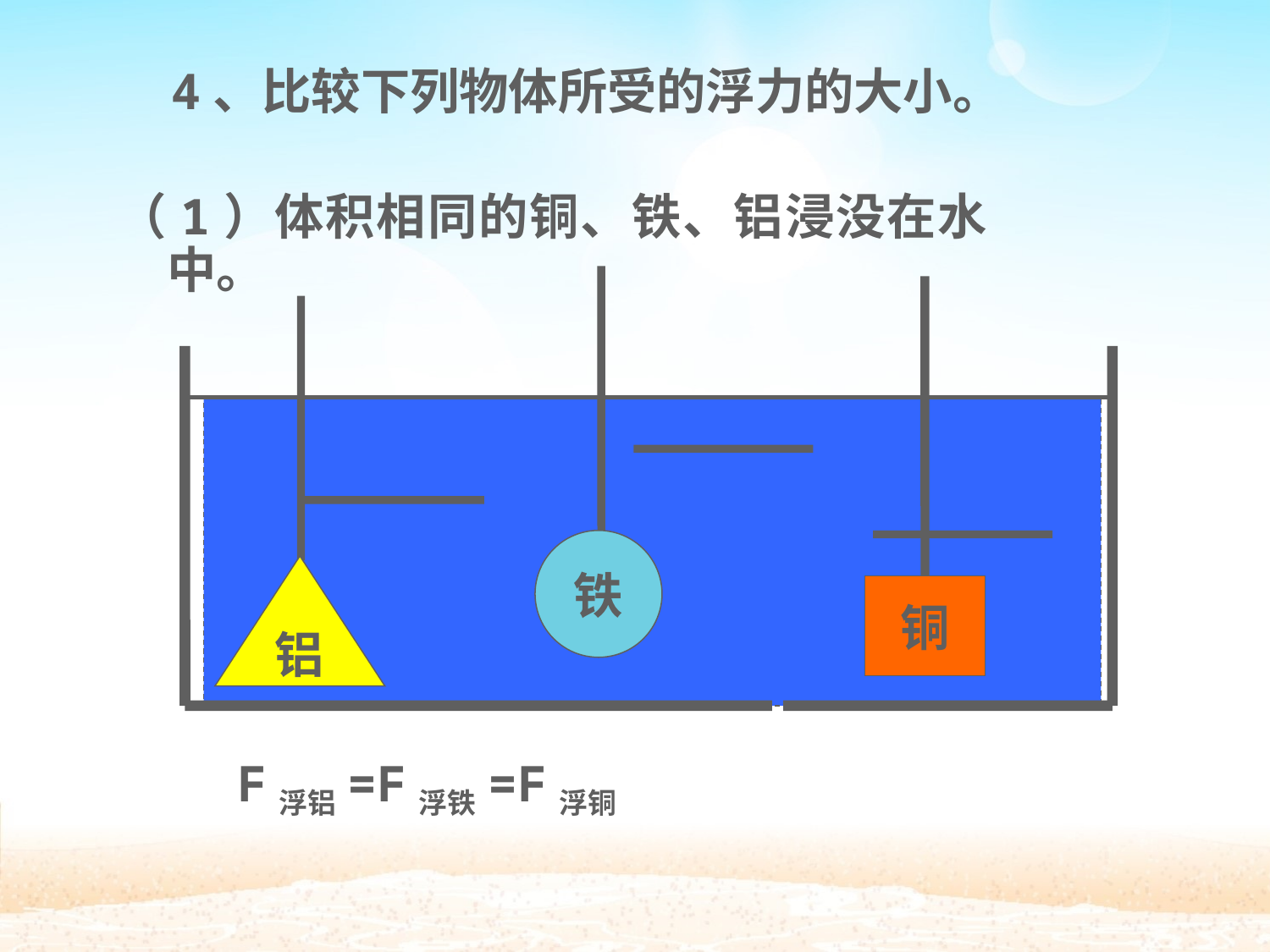

4、比较下列物体所受的浮力的大小。
（1）体积相同的铜、铁、铝浸没在水中。

铁

铝
铜
F浮铝=F浮铁=F浮铜